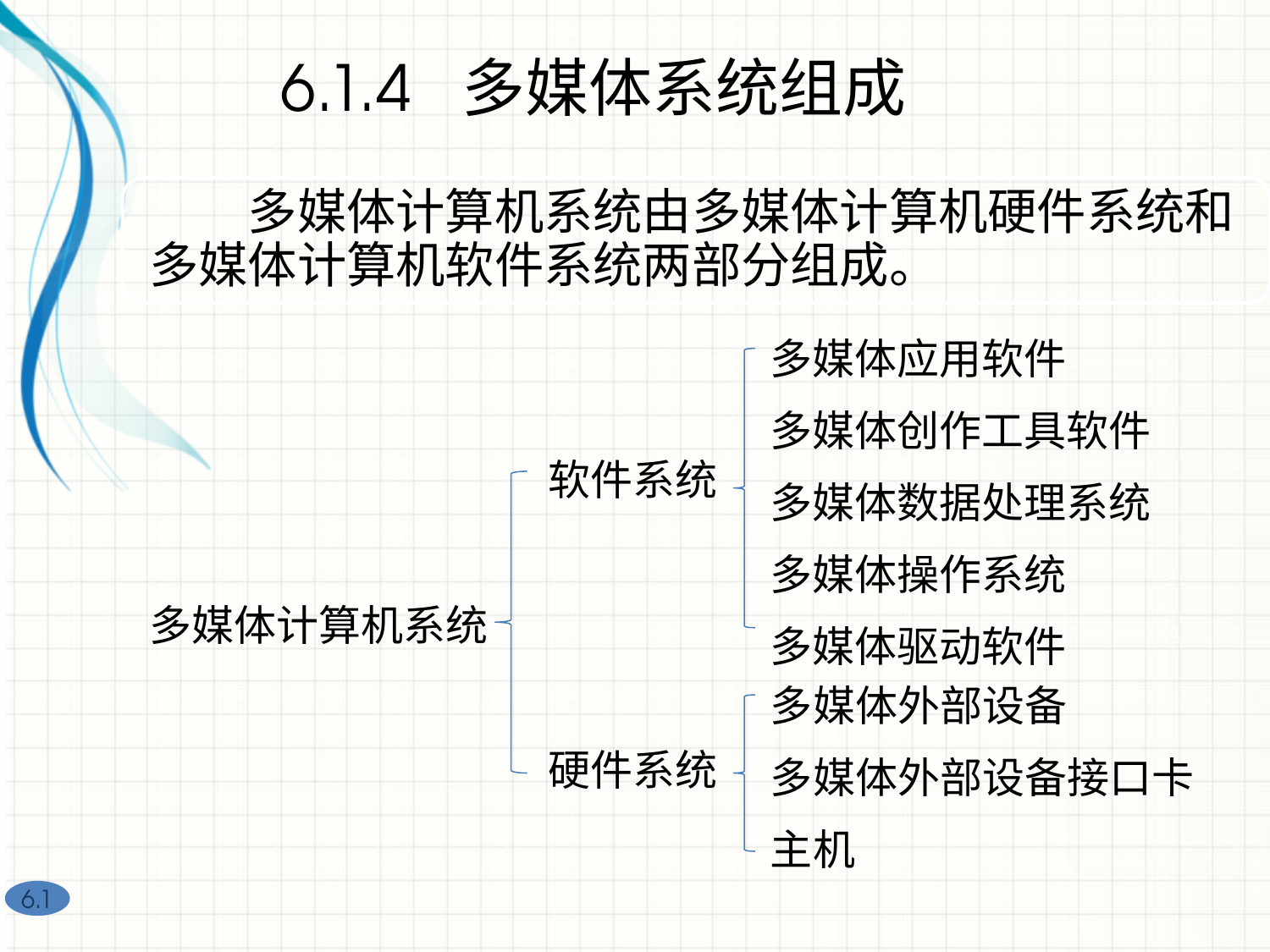

6.1.4  多媒体系统组成
　　多媒体计算机系统由多媒体计算机硬件系统和多媒体计算机软件系统两部分组成。
多媒体应用软件
多媒体创作工具软件
多媒体数据处理系统
多媒体操作系统
多媒体驱动软件

软件系统

多媒体计算机系统
多媒体外部设备
多媒体外部设备接口卡
主机

硬件系统